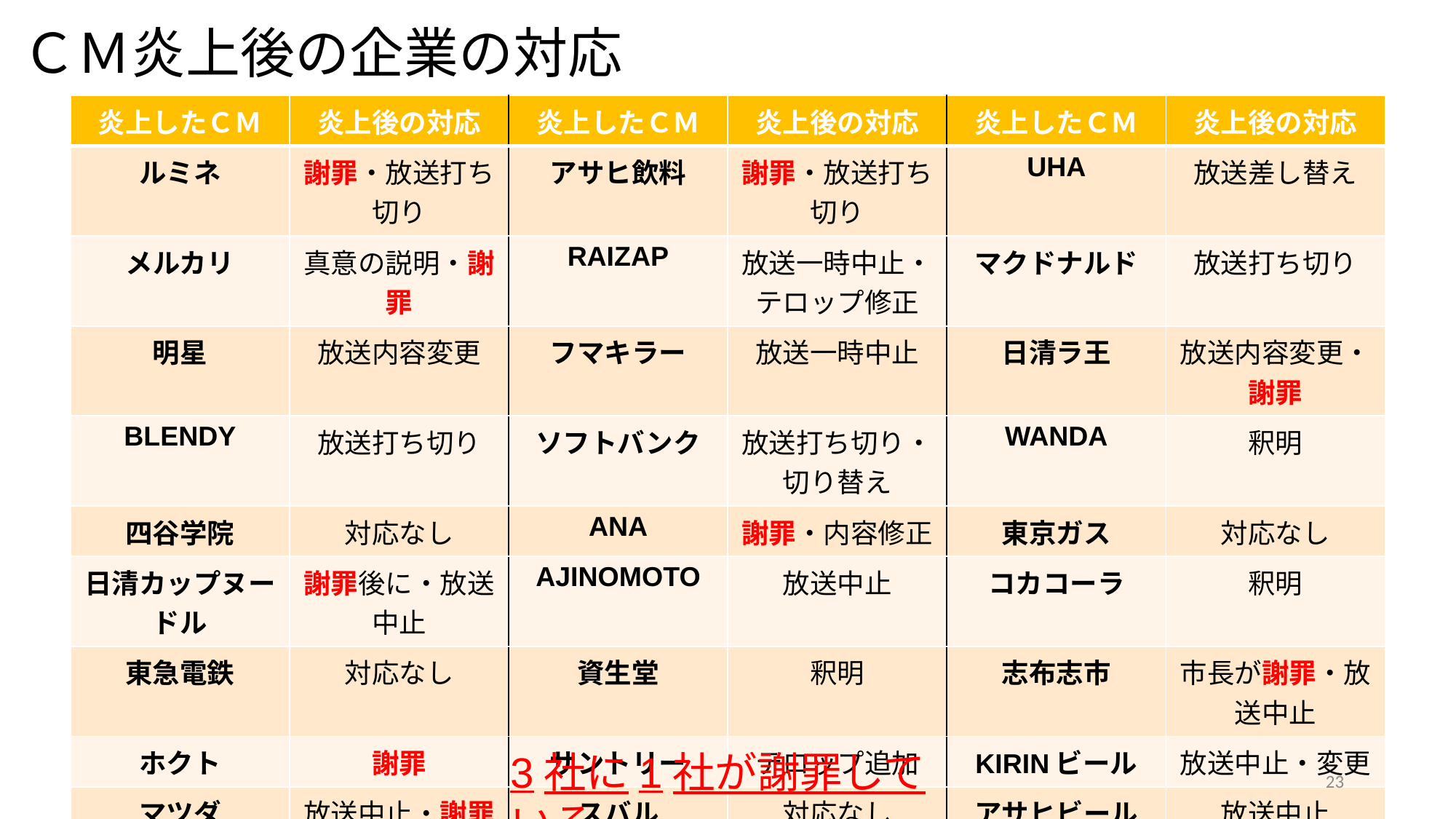

ＣＭ炎上後の企業の対応
| 炎上したＣＭ | 炎上後の対応 | 炎上したＣＭ | 炎上後の対応 | 炎上したＣＭ | 炎上後の対応 |
| --- | --- | --- | --- | --- | --- |
| ルミネ | 謝罪・放送打ち切り | アサヒ飲料 | 謝罪・放送打ち切り | UHA | 放送差し替え |
| メルカリ | 真意の説明・謝罪 | RAIZAP | 放送一時中止・テロップ修正 | マクドナルド | 放送打ち切り |
| 明星 | 放送内容変更 | フマキラー | 放送一時中止 | 日清ラ王 | 放送内容変更・謝罪 |
| BLENDY | 放送打ち切り | ソフトバンク | 放送打ち切り・切り替え | WANDA | 釈明 |
| 四谷学院 | 対応なし | ANA | 謝罪・内容修正 | 東京ガス | 対応なし |
| 日清カップヌードル | 謝罪後に・放送中止 | AJINOMOTO | 放送中止 | コカコーラ | 釈明 |
| 東急電鉄 | 対応なし | 資生堂 | 釈明 | 志布志市 | 市長が謝罪・放送中止 |
| ホクト | 謝罪 | サントリー | テロップ追加 | KIRINビール | 放送中止・変更 |
| マツダ | 放送中止・謝罪 | スバル | 対応なし | アサヒビール | 放送中止 |
3社に1社が謝罪している
23